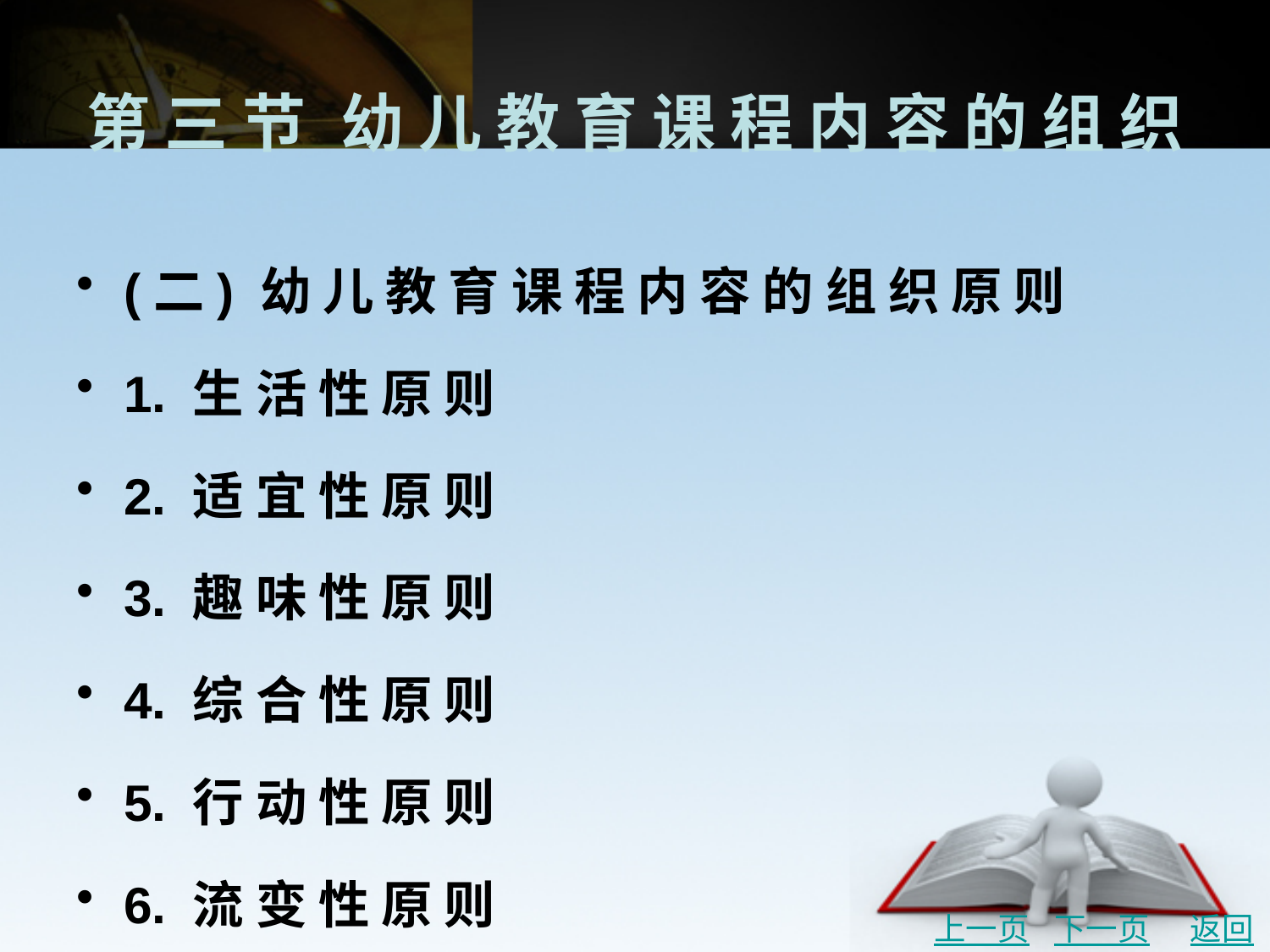

# 第 三 节	幼 儿 教 育 课 程 内 容 的 组 织
(二) 幼 儿 教 育 课 程 内 容 的 组 织 原 则
1. 生 活 性 原 则
2. 适 宜 性 原 则
3. 趣 味 性 原 则
4. 综 合 性 原 则
5. 行 动 性 原 则
6. 流 变 性 原 则

上一页
下一页
返回